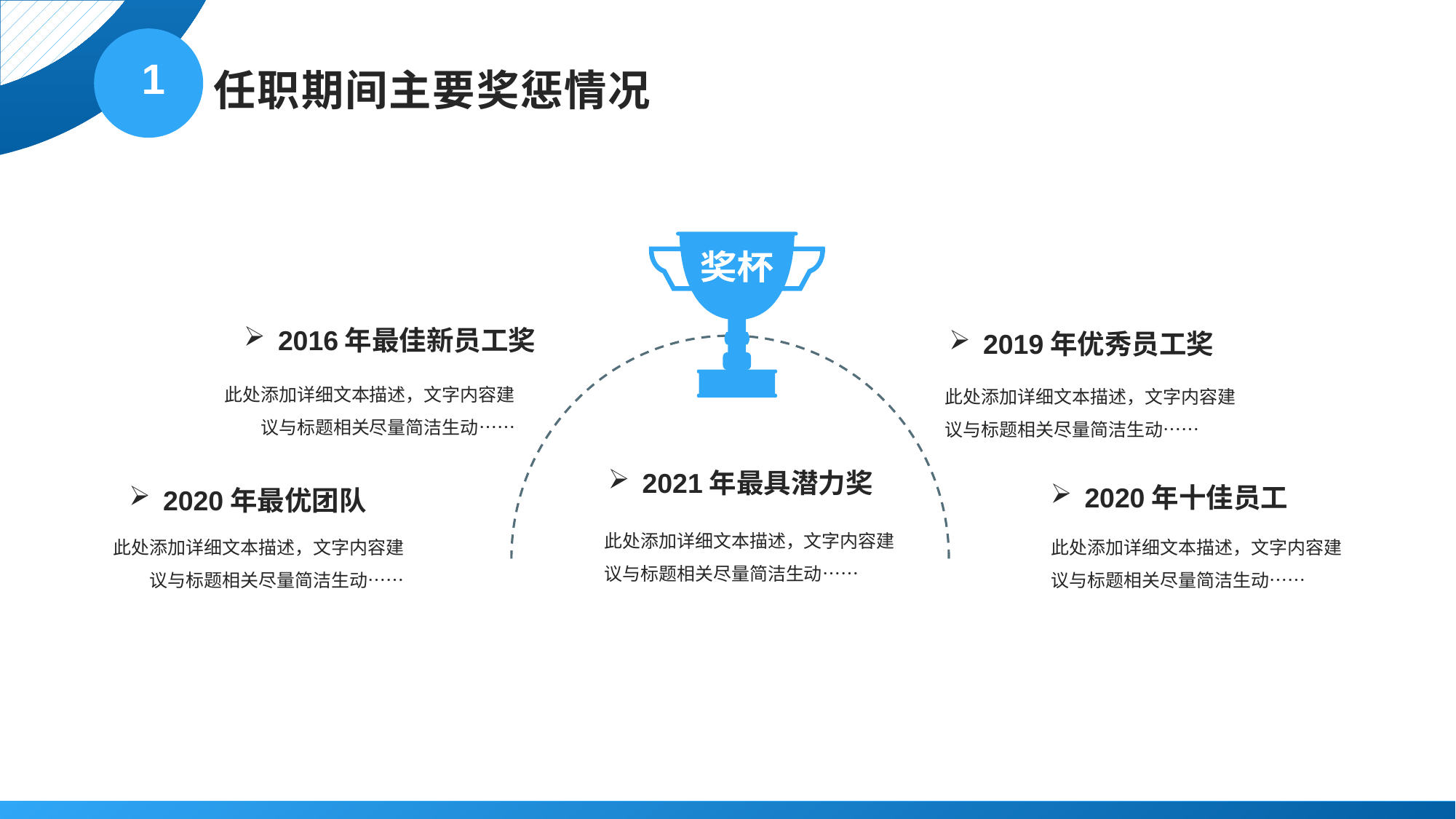

任职期间主要奖惩情况
1

奖杯
2016年最佳新员工奖
此处添加详细文本描述，文字内容建议与标题相关尽量简洁生动……
2019年优秀员工奖
此处添加详细文本描述，文字内容建议与标题相关尽量简洁生动……
2021年最具潜力奖
此处添加详细文本描述，文字内容建议与标题相关尽量简洁生动……
2020年十佳员工
此处添加详细文本描述，文字内容建议与标题相关尽量简洁生动……
2020年最优团队
此处添加详细文本描述，文字内容建议与标题相关尽量简洁生动……